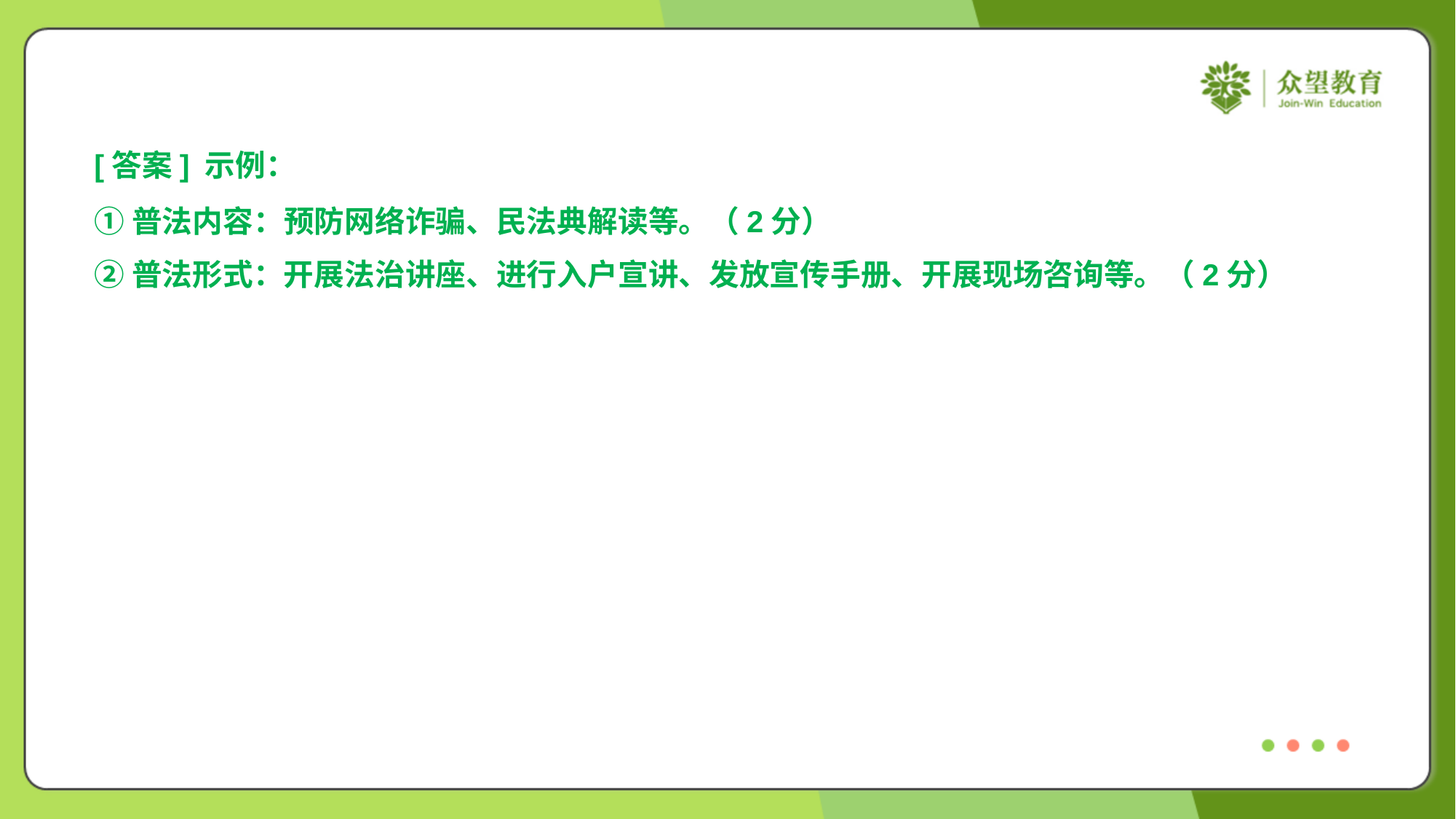

[答案] 示例：
①普法内容：预防网络诈骗、民法典解读等。（2分）
②普法形式：开展法治讲座、进行入户宣讲、发放宣传手册、开展现场咨询等。（2分）